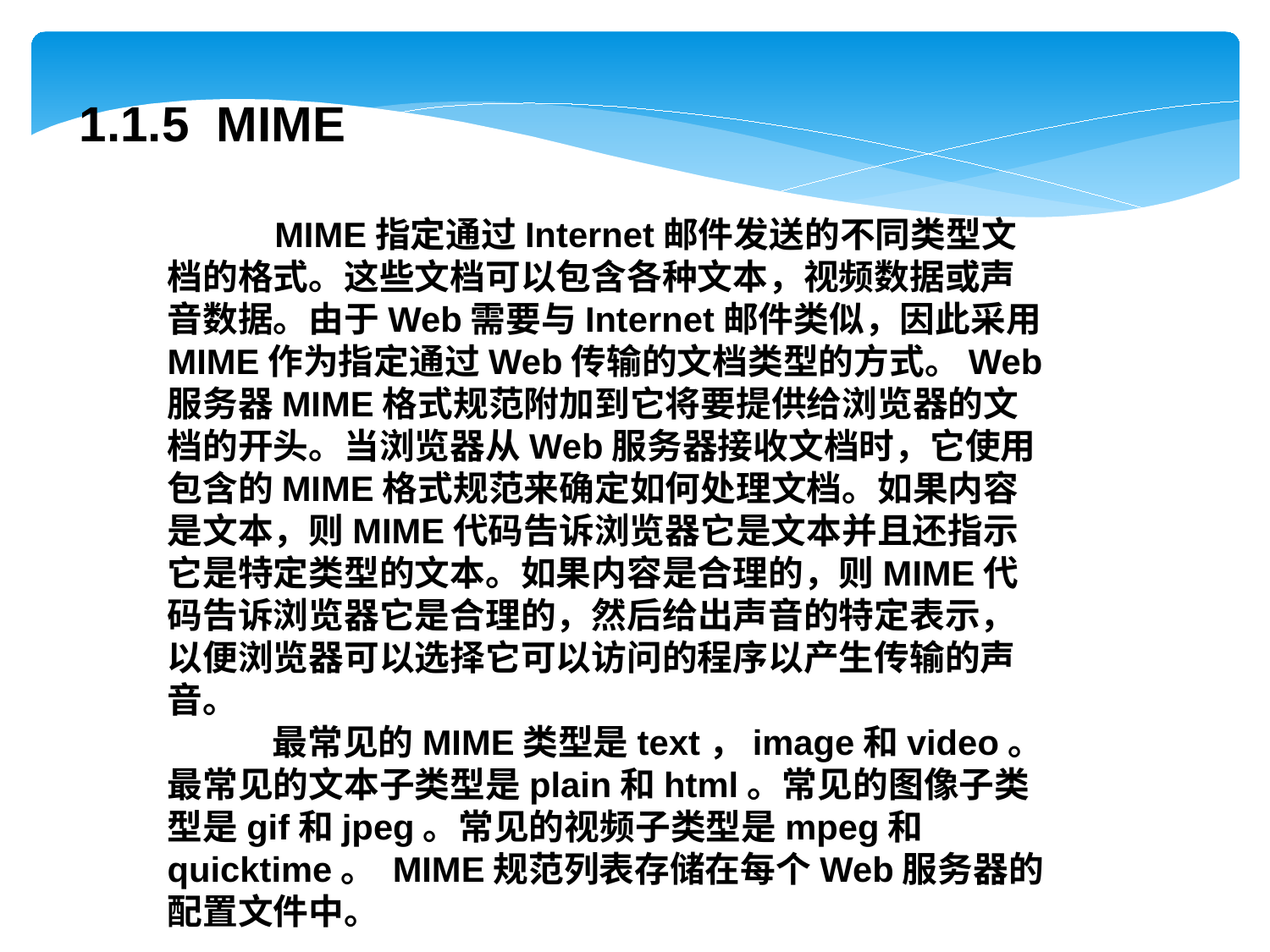

1.1.5  MIME
           MIME指定通过Internet邮件发送的不同类型文档的格式。这些文档可以包含各种文本，视频数据或声音数据。由于Web需要与Internet邮件类似，因此采用MIME作为指定通过Web传输的文档类型的方式。Web服务器MIME格式规范附加到它将要提供给浏览器的文档的开头。当浏览器从Web服务器接收文档时，它使用包含的MIME格式规范来确定如何处理文档。如果内容是文本，则MIME代码告诉浏览器它是文本并且还指示它是特定类型的文本。如果内容是合理的，则MIME代码告诉浏览器它是合理的，然后给出声音的特定表示，以便浏览器可以选择它可以访问的程序以产生传输的声音。
            最常见的MIME类型是text，image和video。最常见的文本子类型是plain和html。常见的图像子类型是gif和jpeg。常见的视频子类型是mpeg和quicktime。 MIME规范列表存储在每个Web服务器的配置文件中。